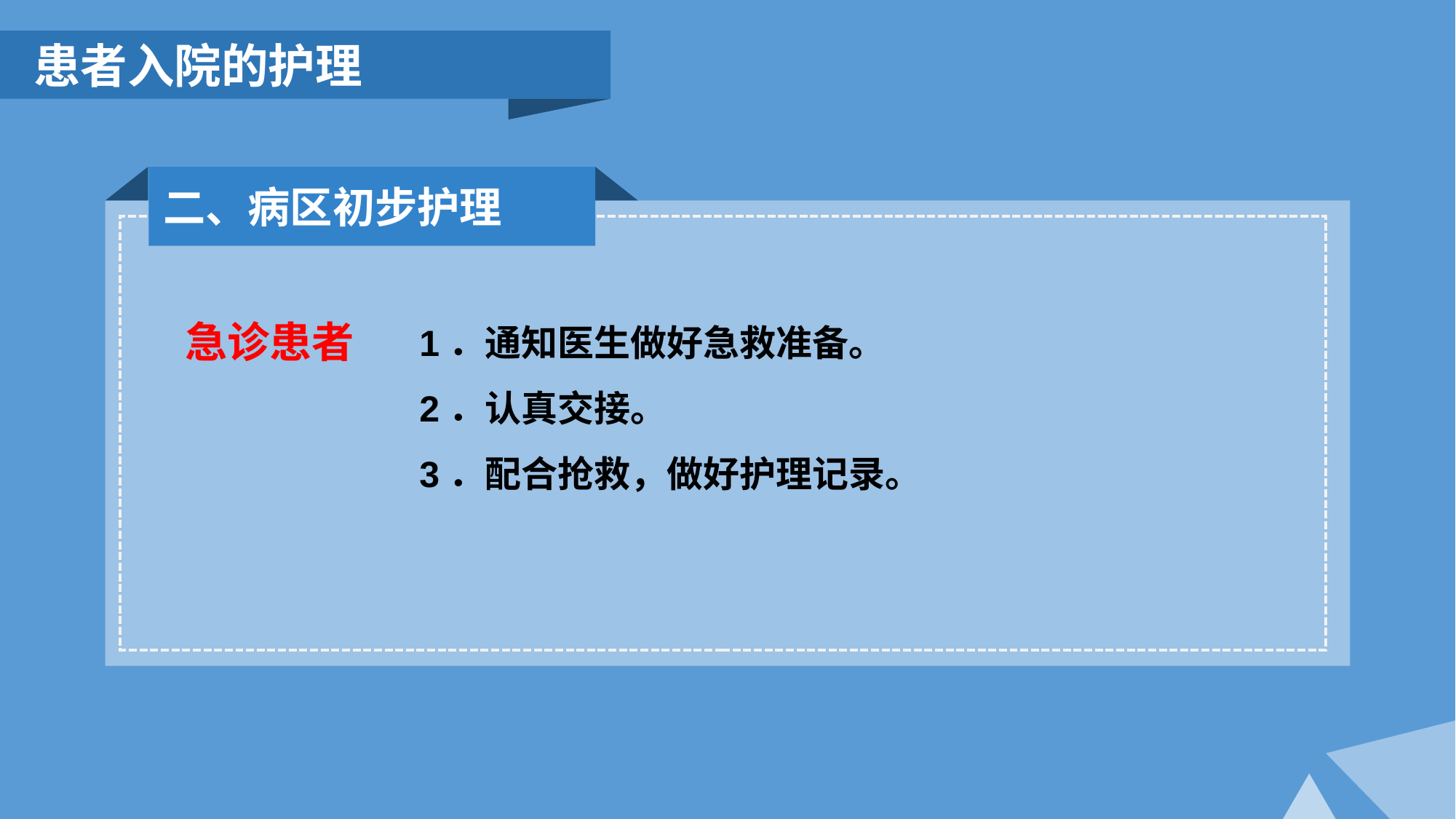

患者入院的护理

二、病区初步护理

1．通知医生做好急救准备。
2．认真交接。
3．配合抢救，做好护理记录。
急诊患者